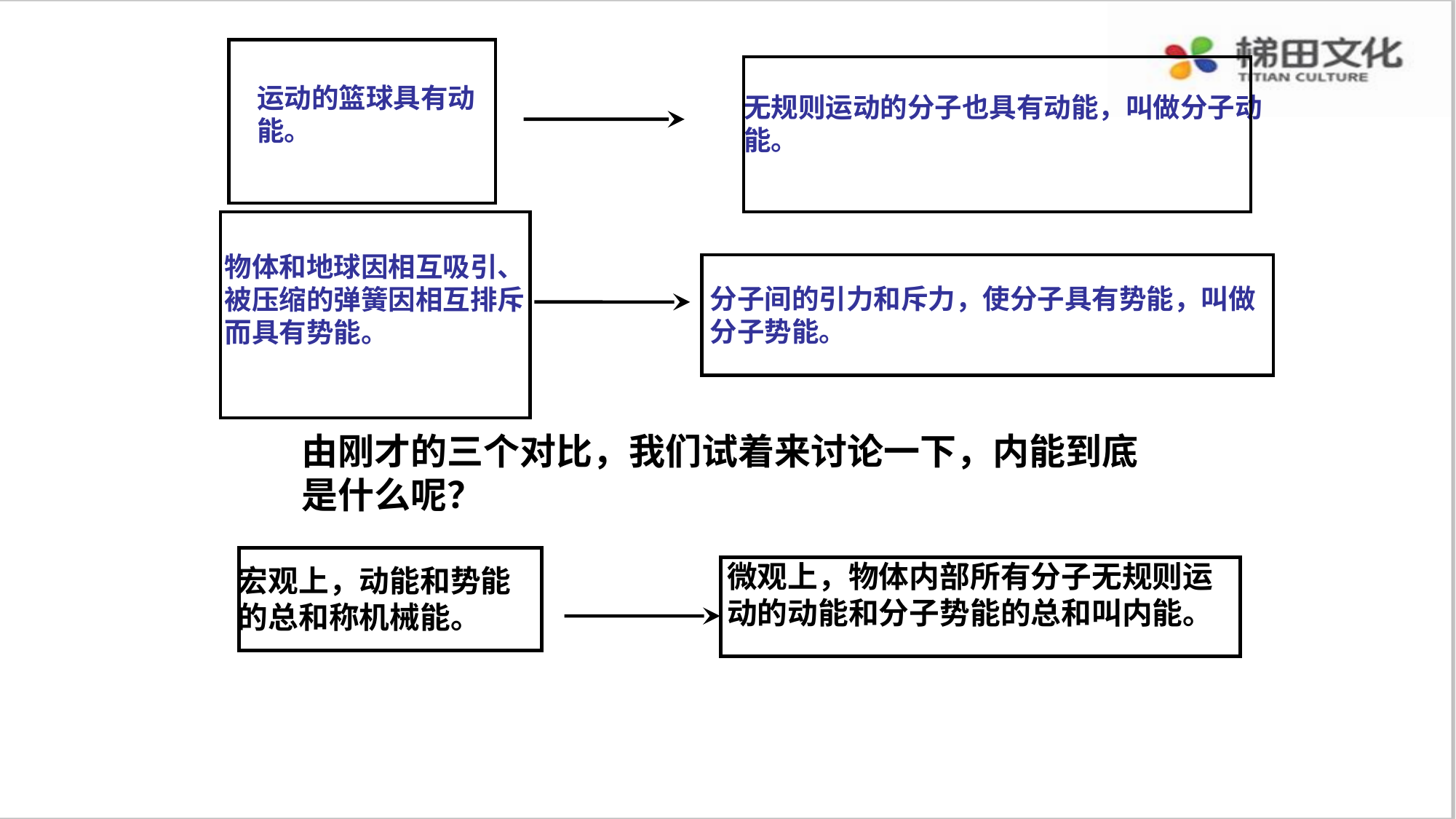

运动的篮球具有动能。

无规则运动的分子也具有动能，叫做分子动能。

物体和地球因相互吸引、被压缩的弹簧因相互排斥而具有势能。

分子间的引力和斥力，使分子具有势能，叫做分子势能。

由刚才的三个对比，我们试着来讨论一下，内能到底是什么呢？

宏观上，动能和势能的总和称机械能。
微观上，物体内部所有分子无规则运动的动能和分子势能的总和叫内能。